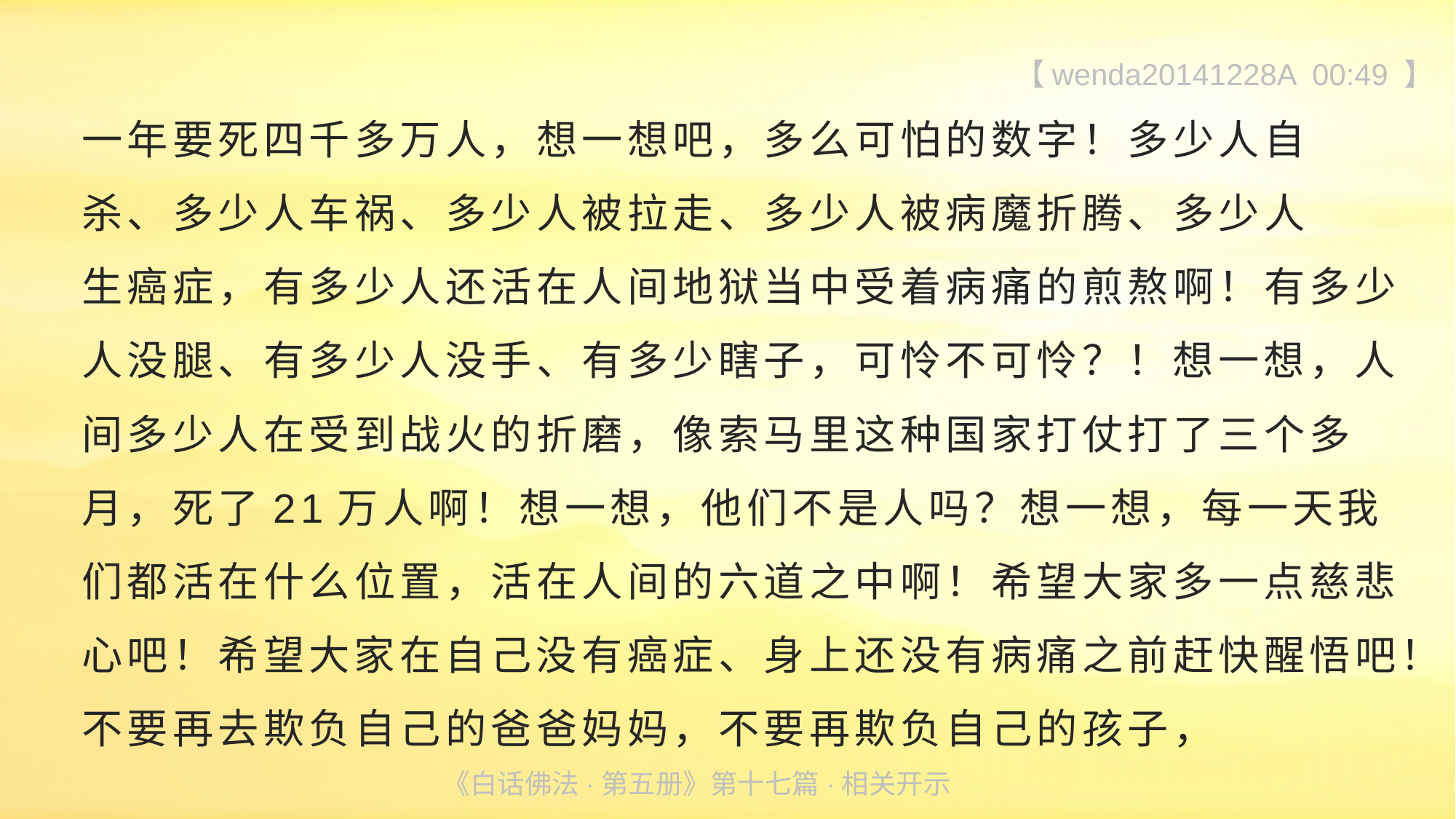

【wenda20141228A  00:49 】
一年要死四千多万人，想一想吧，多么可怕的数字！多少人自
杀、多少人车祸、多少人被拉走、多少人被病魔折腾、多少人
生癌症，有多少人还活在人间地狱当中受着病痛的煎熬啊！有多少人没腿、有多少人没手、有多少瞎子，可怜不可怜？！想一想，人间多少人在受到战火的折磨，像索马里这种国家打仗打了三个多
月，死了21万人啊！想一想，他们不是人吗？想一想，每一天我们都活在什么位置，活在人间的六道之中啊！希望大家多一点慈悲心吧！希望大家在自己没有癌症、身上还没有病痛之前赶快醒悟吧！不要再去欺负自己的爸爸妈妈，不要再欺负自己的孩子，
《白话佛法·第五册》第十七篇·相关开示